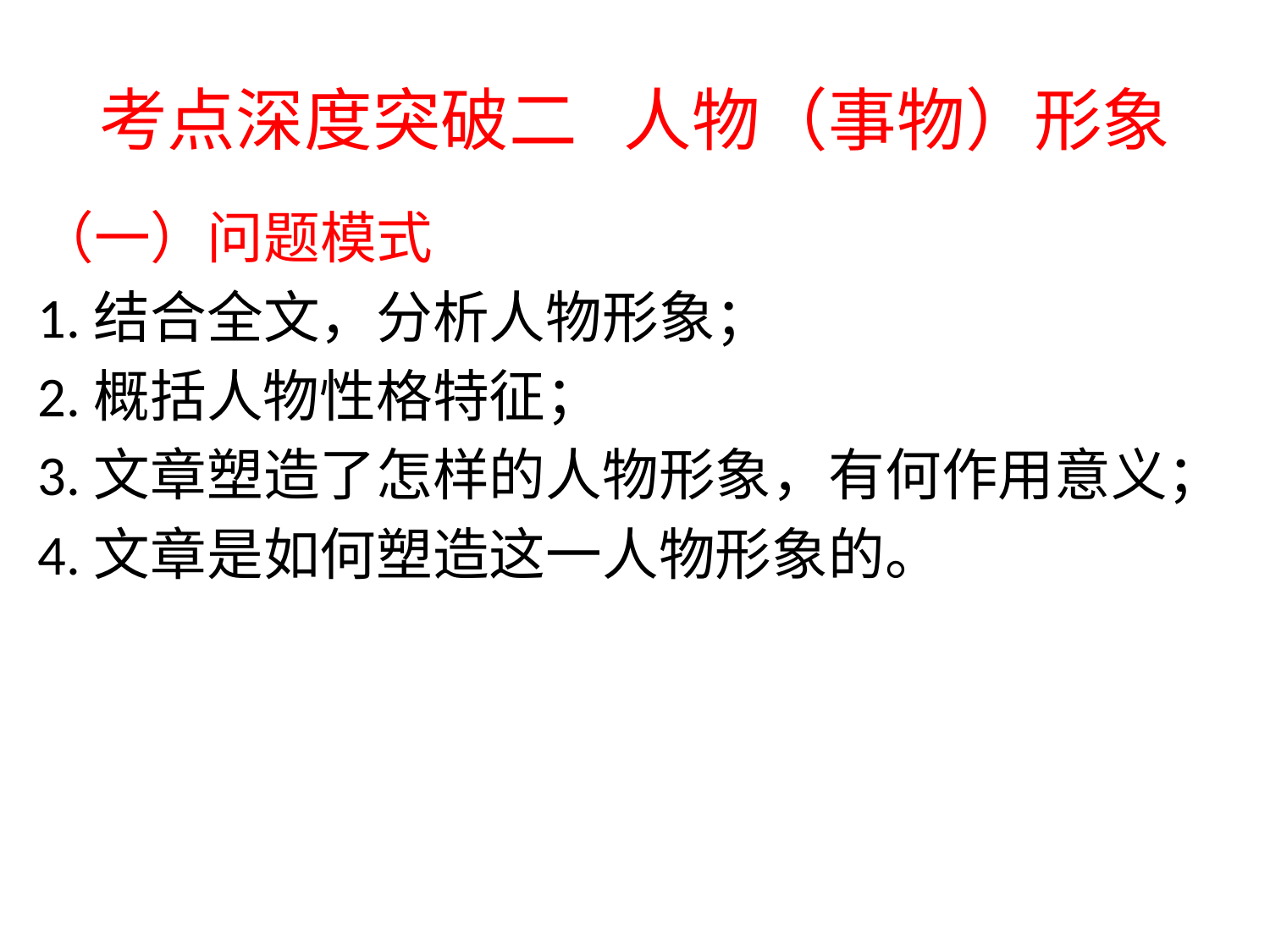

# 考点深度突破二   人物（事物）形象
（一）问题模式
1.结合全文，分析人物形象；
2.概括人物性格特征；
3.文章塑造了怎样的人物形象，有何作用意义；
4.文章是如何塑造这一人物形象的。